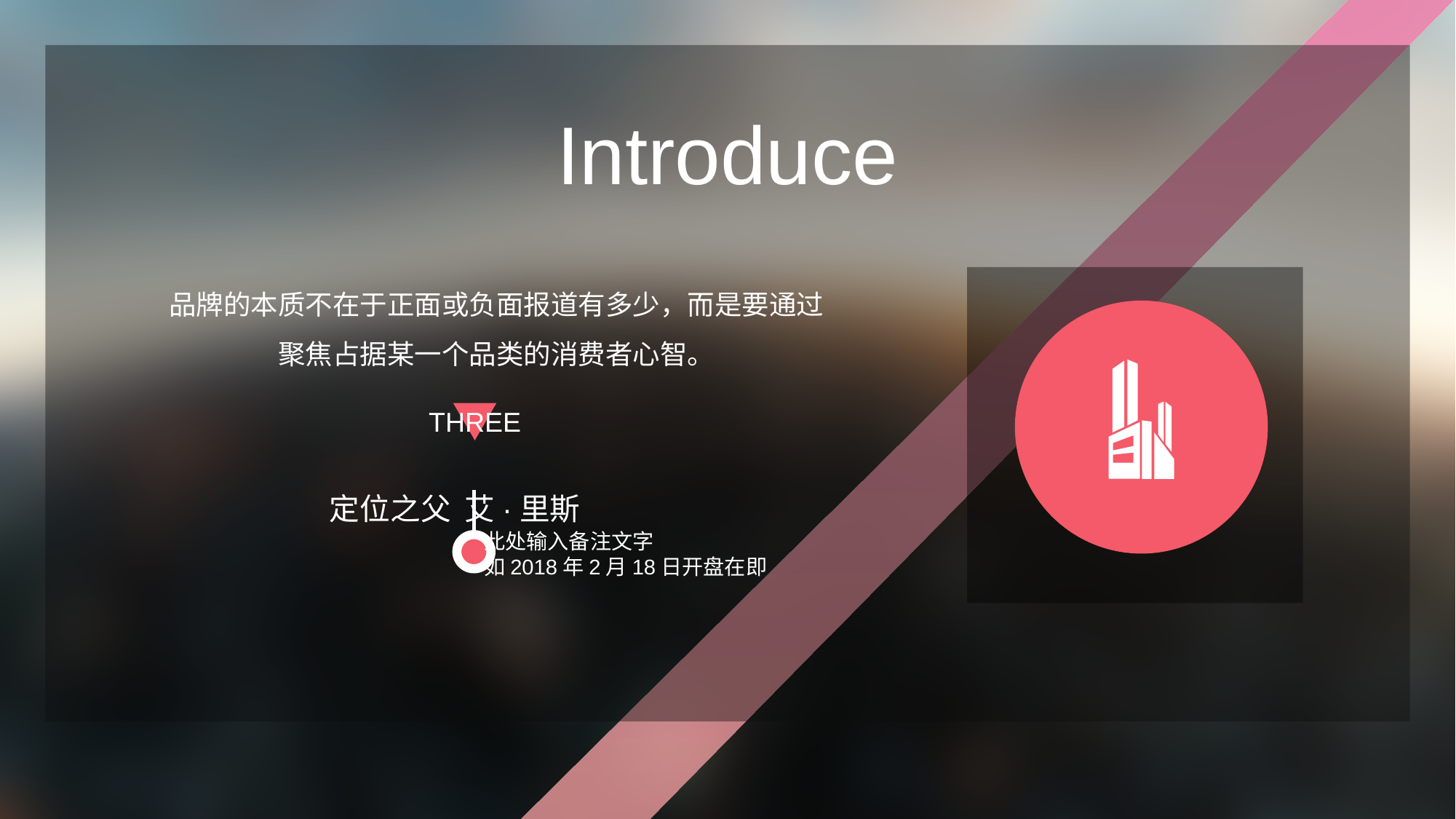

# Introduce
品牌的本质不在于正面或负面报道有多少，而是要通过聚焦占据某一个品类的消费者心智。

THREE

定位之父  艾·里斯
此处输入备注文字
如2018年2月18日开盘在即